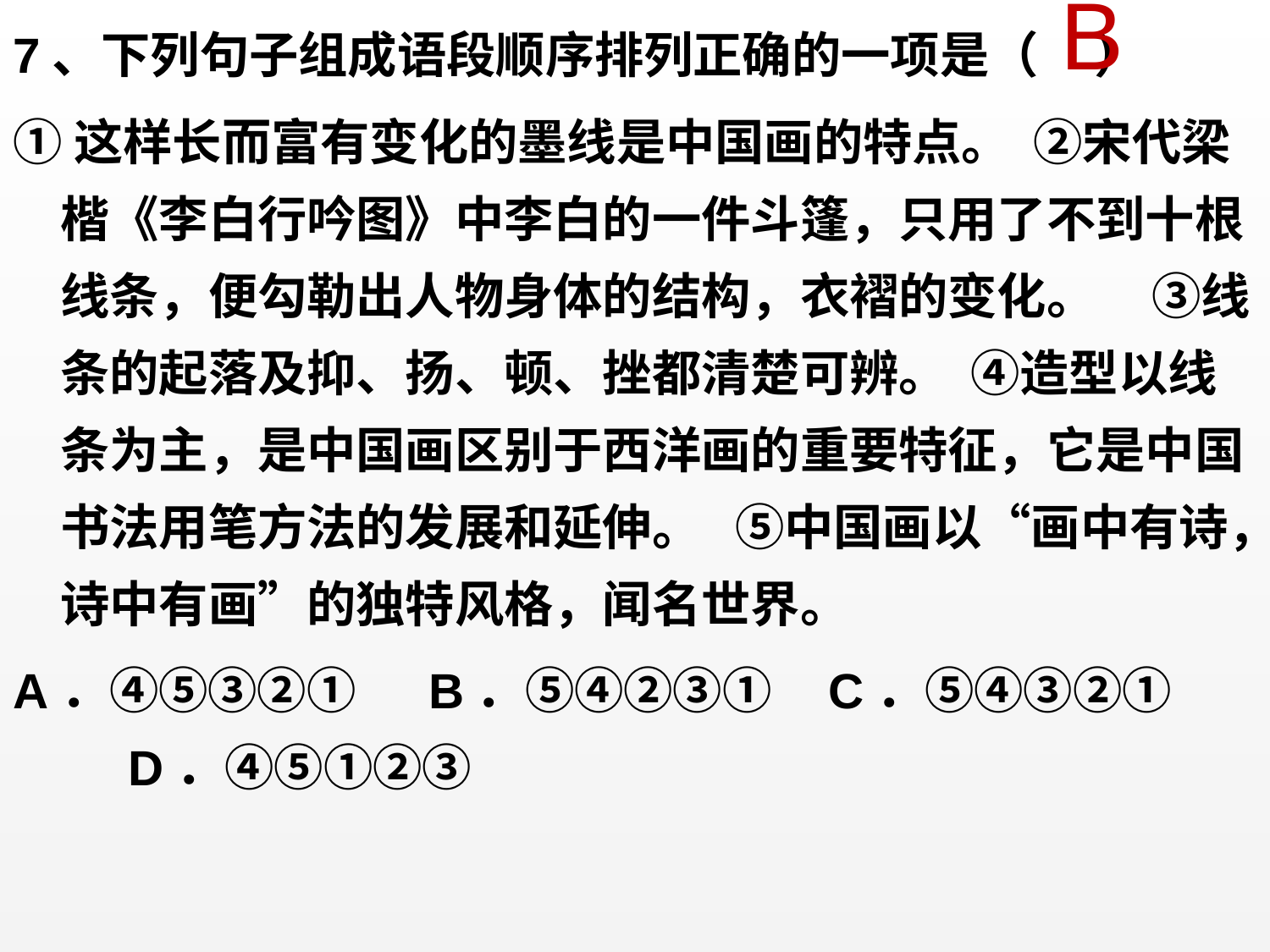

7、下列句子组成语段顺序排列正确的一项是（     ）
①这样长而富有变化的墨线是中国画的特点。  ②宋代梁楷《李白行吟图》中李白的一件斗篷，只用了不到十根线条，便勾勒出人物身体的结构，衣褶的变化。     ③线条的起落及抑、扬、顿、挫都清楚可辨。  ④造型以线条为主，是中国画区别于西洋画的重要特征，它是中国书法用笔方法的发展和延伸。   ⑤中国画以“画中有诗，诗中有画”的独特风格，闻名世界。
A．④⑤③②①　 B．⑤④②③①    C．⑤④③②①　         D．④⑤①②③
B
#